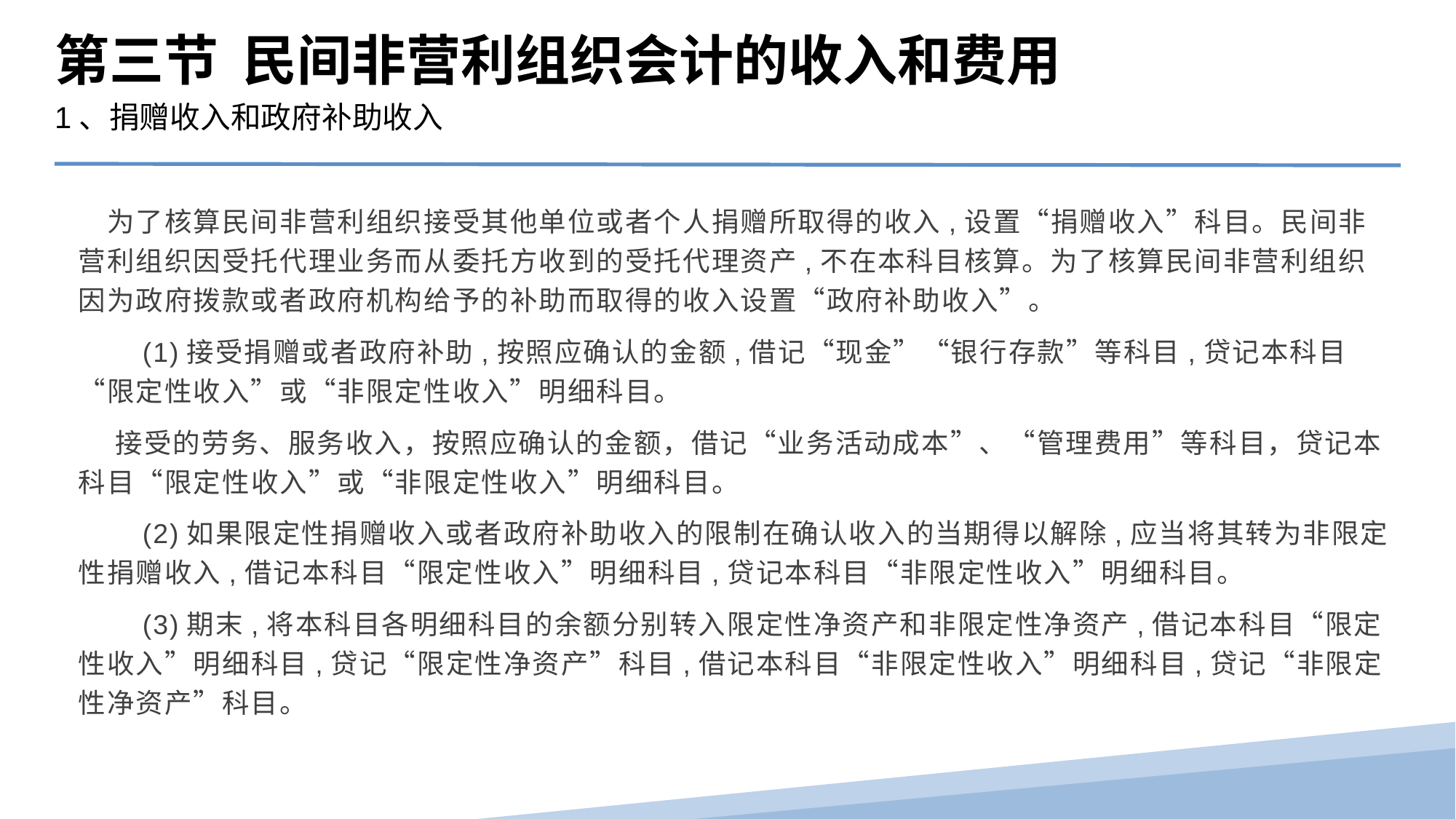

第三节  民间非营利组织会计的收入和费用
1、捐赠收入和政府补助收入
　为了核算民间非营利组织接受其他单位或者个人捐赠所取得的收入,设置“捐赠收入”科目。民间非营利组织因受托代理业务而从委托方收到的受托代理资产,不在本科目核算。为了核算民间非营利组织因为政府拨款或者政府机构给予的补助而取得的收入设置“政府补助收入”。
　　(1)接受捐赠或者政府补助,按照应确认的金额,借记“现金”“银行存款”等科目,贷记本科目“限定性收入”或“非限定性收入”明细科目。
    接受的劳务、服务收入，按照应确认的金额，借记“业务活动成本”、“管理费用”等科目，贷记本科目“限定性收入”或“非限定性收入”明细科目。
　　(2)如果限定性捐赠收入或者政府补助收入的限制在确认收入的当期得以解除,应当将其转为非限定性捐赠收入,借记本科目“限定性收入”明细科目,贷记本科目“非限定性收入”明细科目。
　　(3)期末,将本科目各明细科目的余额分别转入限定性净资产和非限定性净资产,借记本科目“限定性收入”明细科目,贷记“限定性净资产”科目,借记本科目“非限定性收入”明细科目,贷记“非限定性净资产”科目。